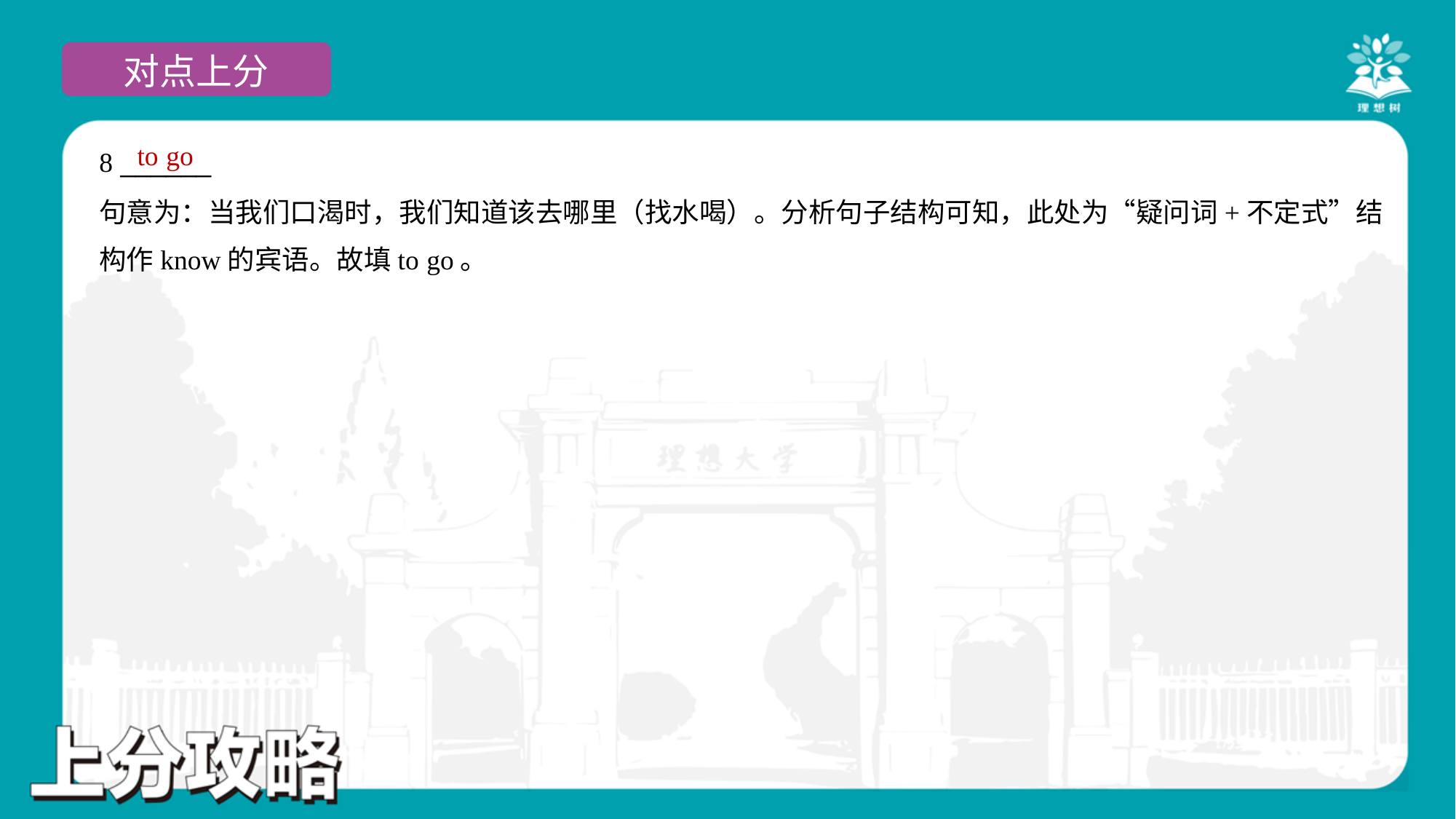

to go
8 ______
句意为：当我们口渴时，我们知道该去哪里（找水喝）。分析句子结构可知，此处为“疑问词+不定式”结
构作know的宾语。故填to go。